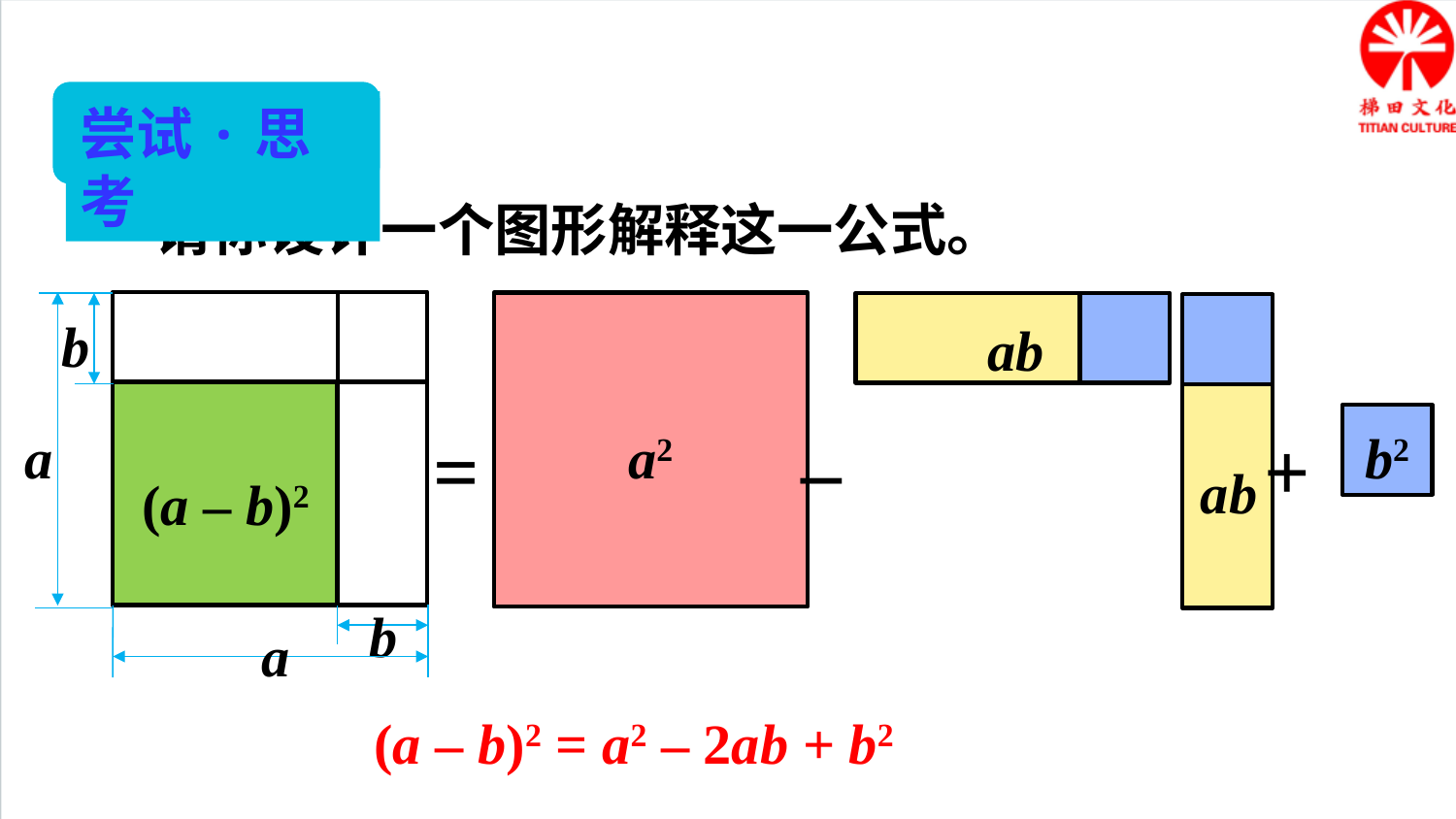

尝试·思考
请你设计一个图形解释这一公式。

ab
a2
b2

ab
=                –                     +

a
b
(a – b)2
b
a
(a – b)2 = a2 – 2ab + b2